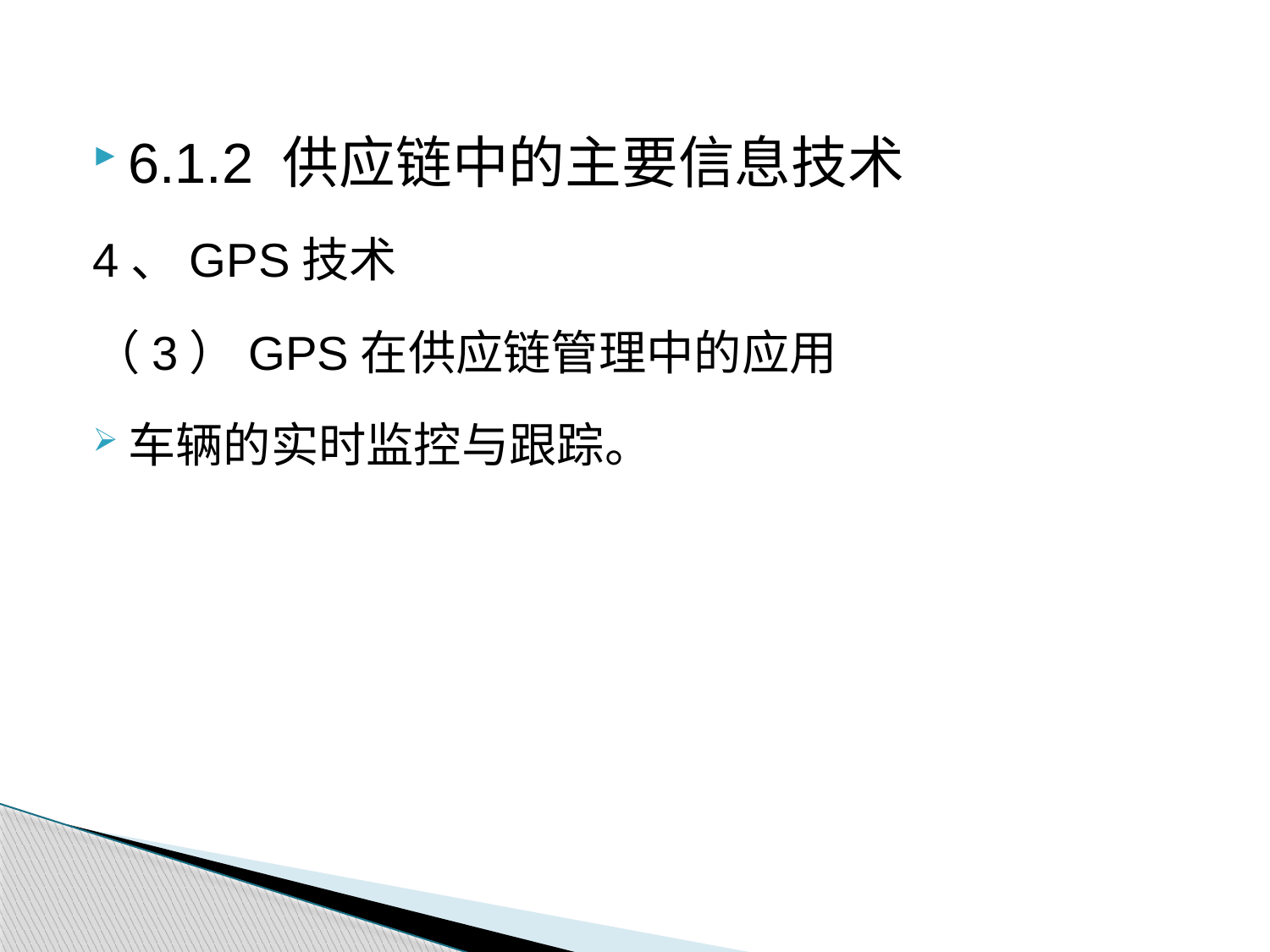

6.1.2 供应链中的主要信息技术
4、GPS技术
（3）GPS在供应链管理中的应用
车辆的实时监控与跟踪。